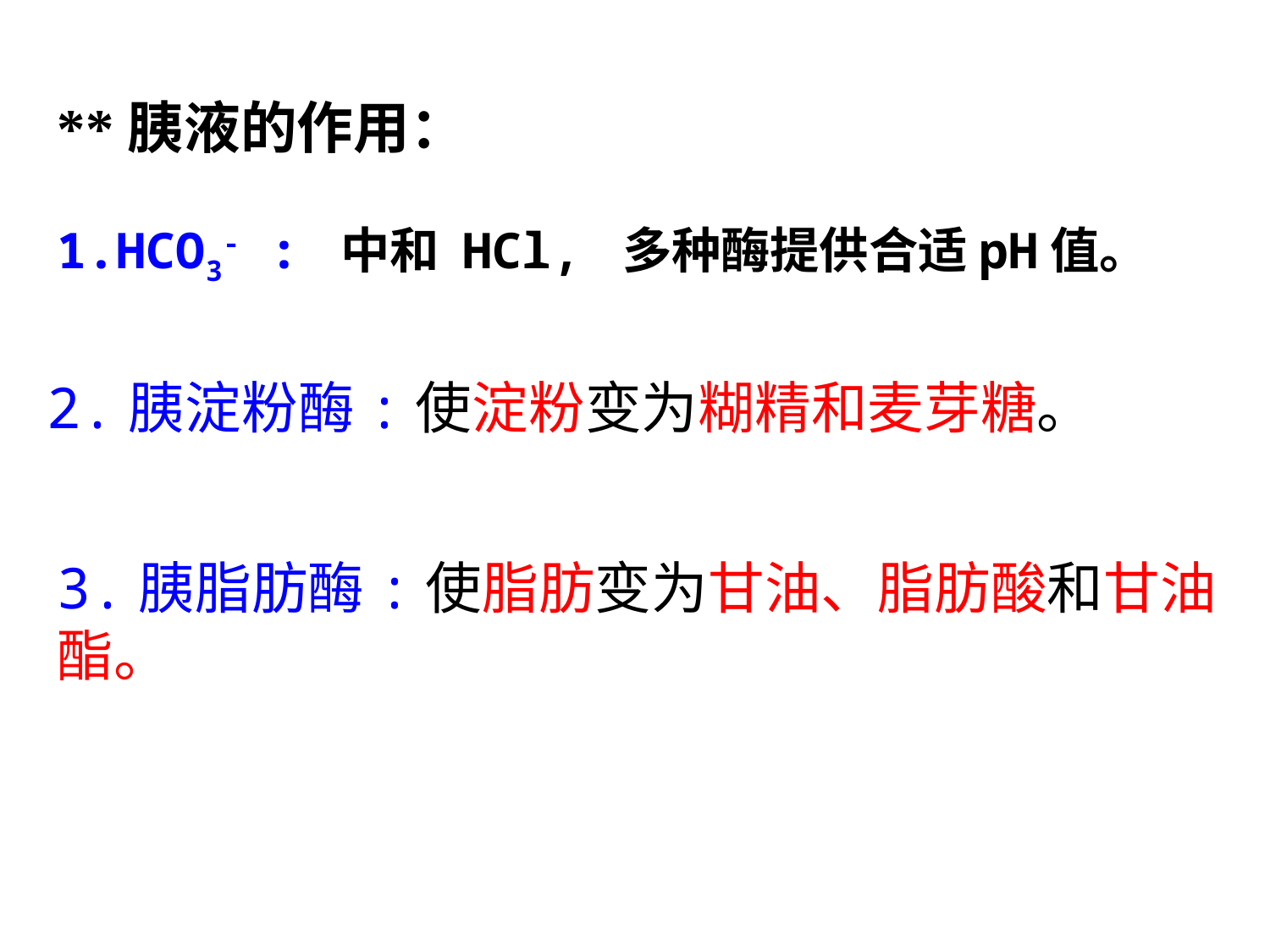

**胰液的作用：
1.HCO3- : 中和 HCl, 多种酶提供合适pH值。
2.胰淀粉酶:使淀粉变为糊精和麦芽糖。
3.胰脂肪酶:使脂肪变为甘油、脂肪酸和甘油酯。